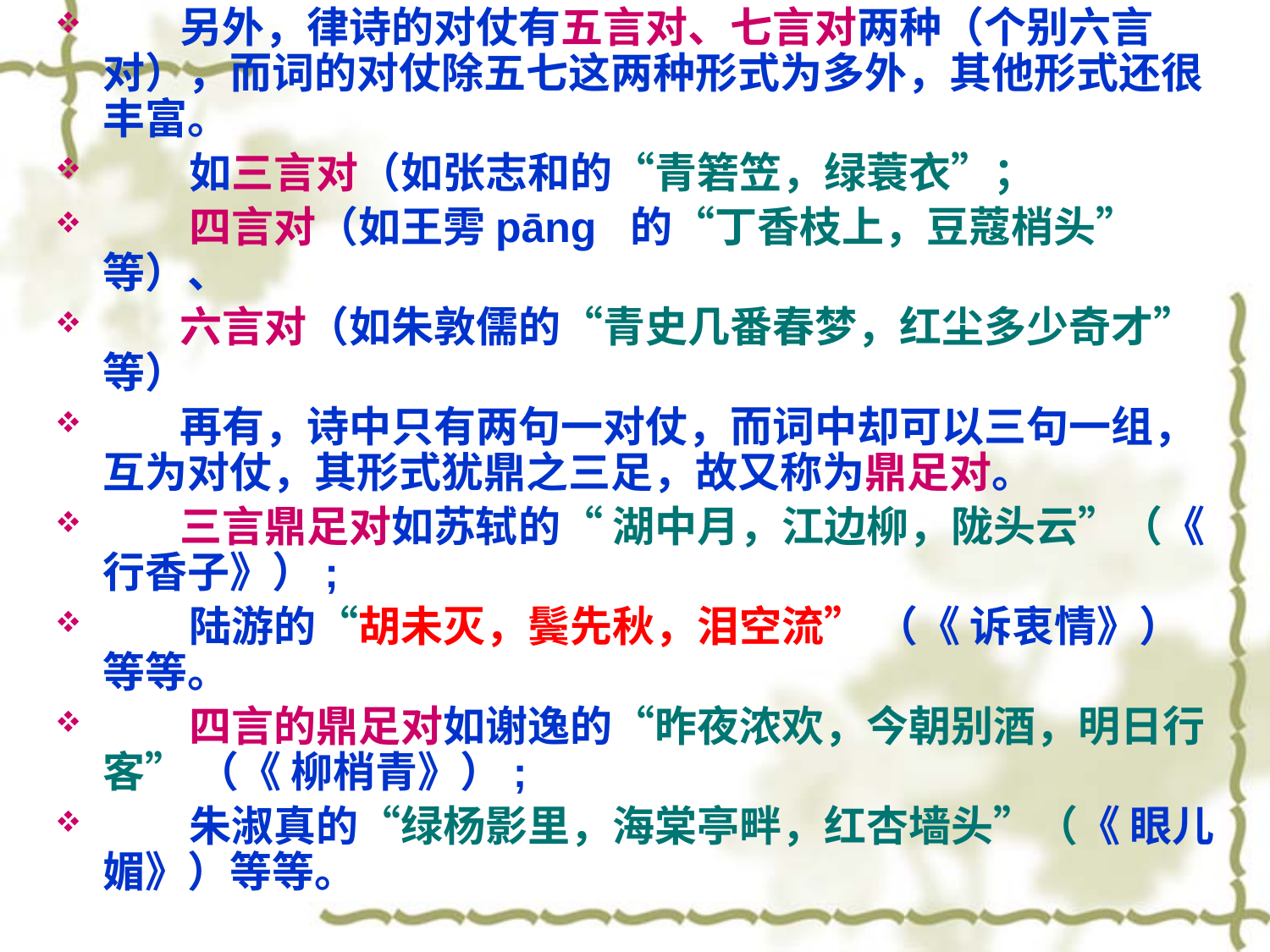

另外，律诗的对仗有五言对、七言对两种（个别六言对），而词的对仗除五七这两种形式为多外，其他形式还很丰富。
        如三言对（如张志和的“青箬笠，绿蓑衣”；
        四言对（如王雱pāng  的“丁香枝上，豆蔻梢头”等）、
       六言对（如朱敦儒的“青史几番春梦，红尘多少奇才”等）
       再有，诗中只有两句一对仗，而词中却可以三句一组，互为对仗，其形式犹鼎之三足，故又称为鼎足对。
       三言鼎足对如苏轼的“ 湖中月，江边柳，陇头云”（《 行香子》）;
        陆游的“胡未灭，鬓先秋，泪空流” （《 诉衷情》）等等。
        四言的鼎足对如谢逸的“昨夜浓欢，今朝别酒，明日行客” （《 柳梢青》）;
        朱淑真的“绿杨影里，海棠亭畔，红杏墙头”（《 眼儿媚》）等等。

#